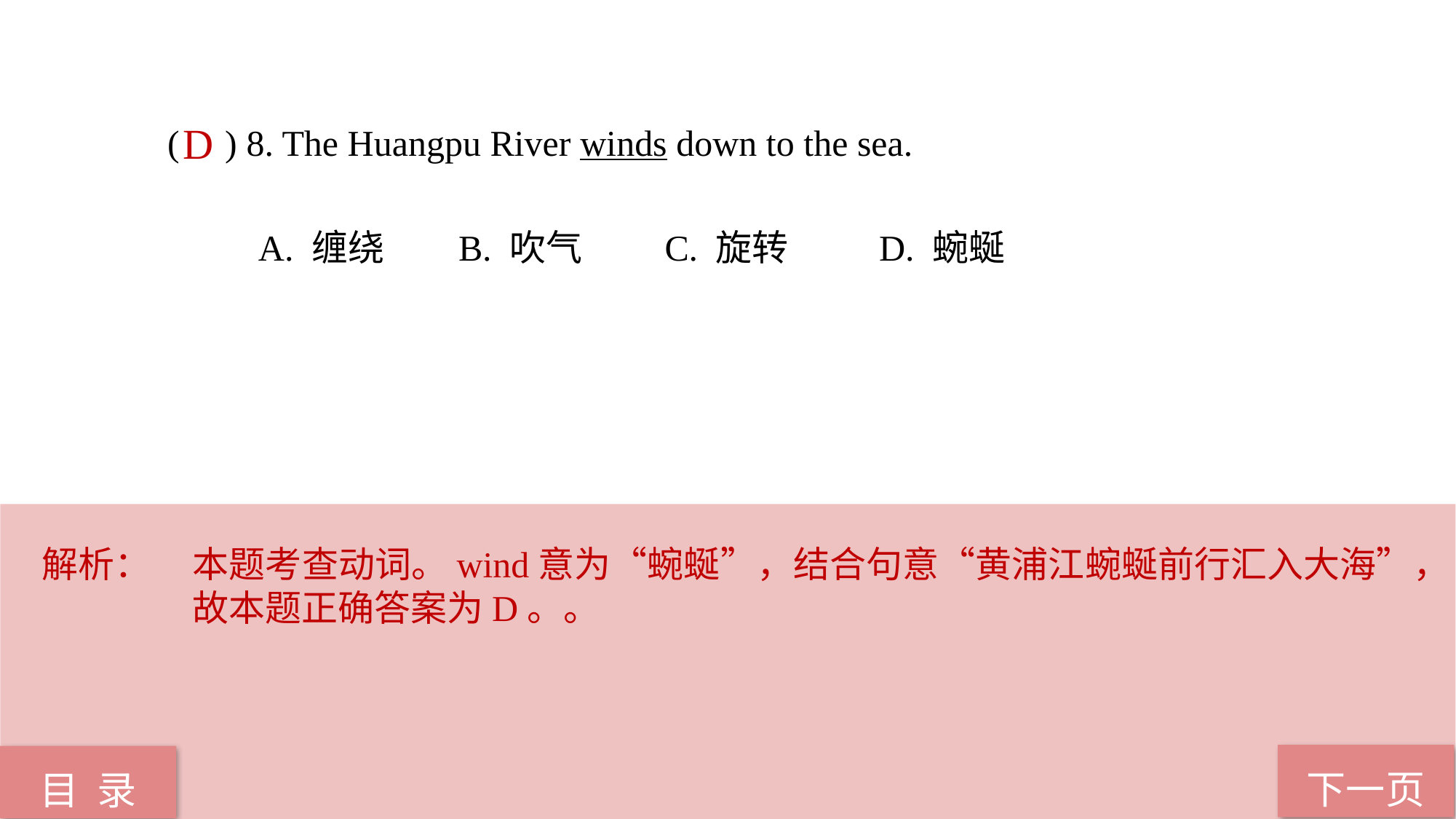

(     ) 8. The Huangpu River winds down to the sea.

          A. 缠绕        B. 吹气         C. 旋转          D. 蜿蜒
D
解析：	本题考查动词。wind意为“蜿蜒”，结合句意“黄浦江蜿蜒前行汇入大海”，故本题正确答案为D。。